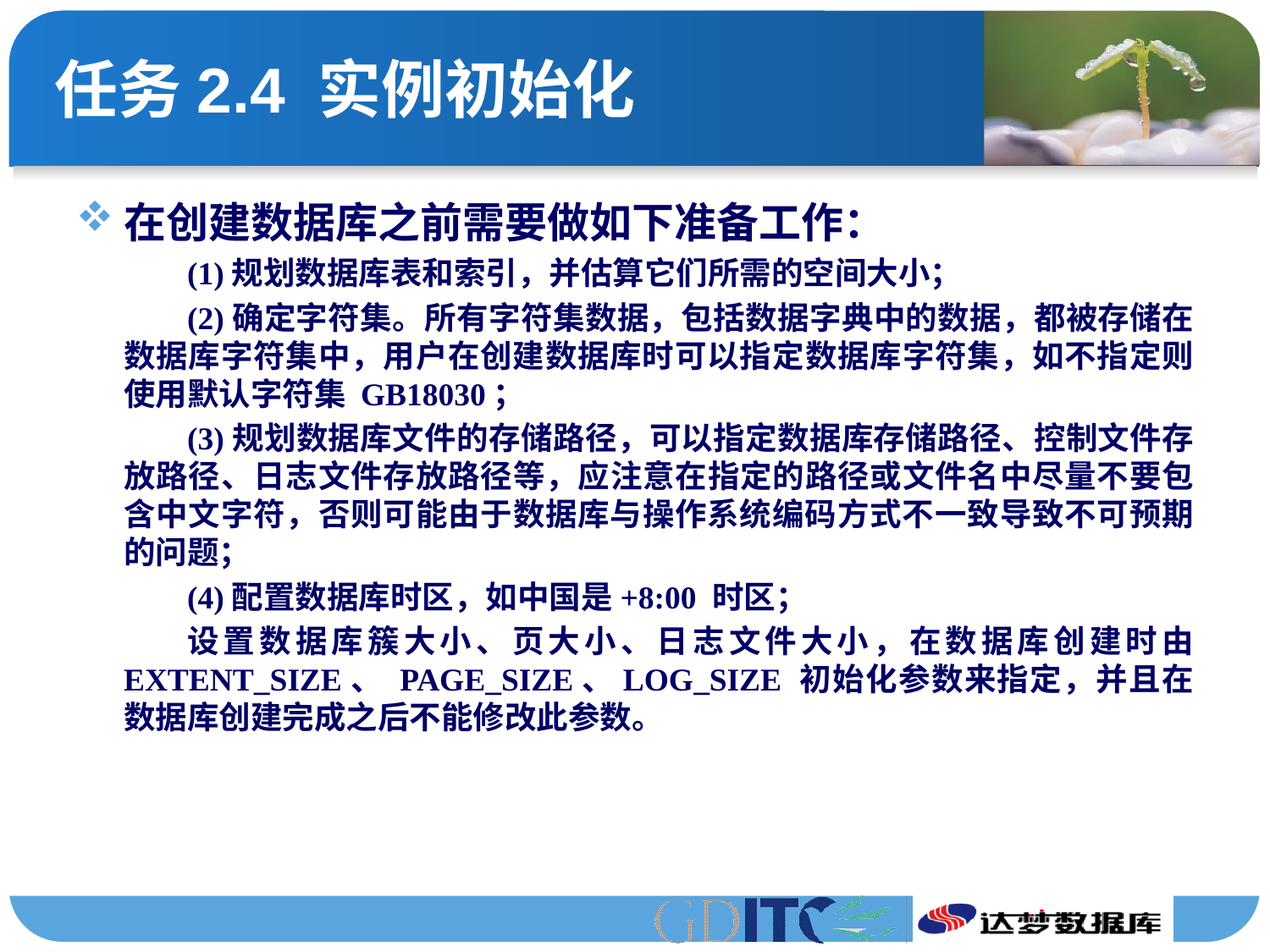

# 任务2.4 实例初始化
在创建数据库之前需要做如下准备工作：
(1)规划数据库表和索引，并估算它们所需的空间大小；
(2)确定字符集。所有字符集数据，包括数据字典中的数据，都被存储在数据库字符集中，用户在创建数据库时可以指定数据库字符集，如不指定则使用默认字符集 GB18030；
(3)规划数据库文件的存储路径，可以指定数据库存储路径、控制文件存放路径、日志文件存放路径等，应注意在指定的路径或文件名中尽量不要包含中文字符，否则可能由于数据库与操作系统编码方式不一致导致不可预期的问题；
(4)配置数据库时区，如中国是+8:00 时区；
设置数据库簇大小、页大小、日志文件大小，在数据库创建时由 EXTENT_SIZE、 PAGE_SIZE、LOG_SIZE 初始化参数来指定，并且在数据库创建完成之后不能修改此参数。